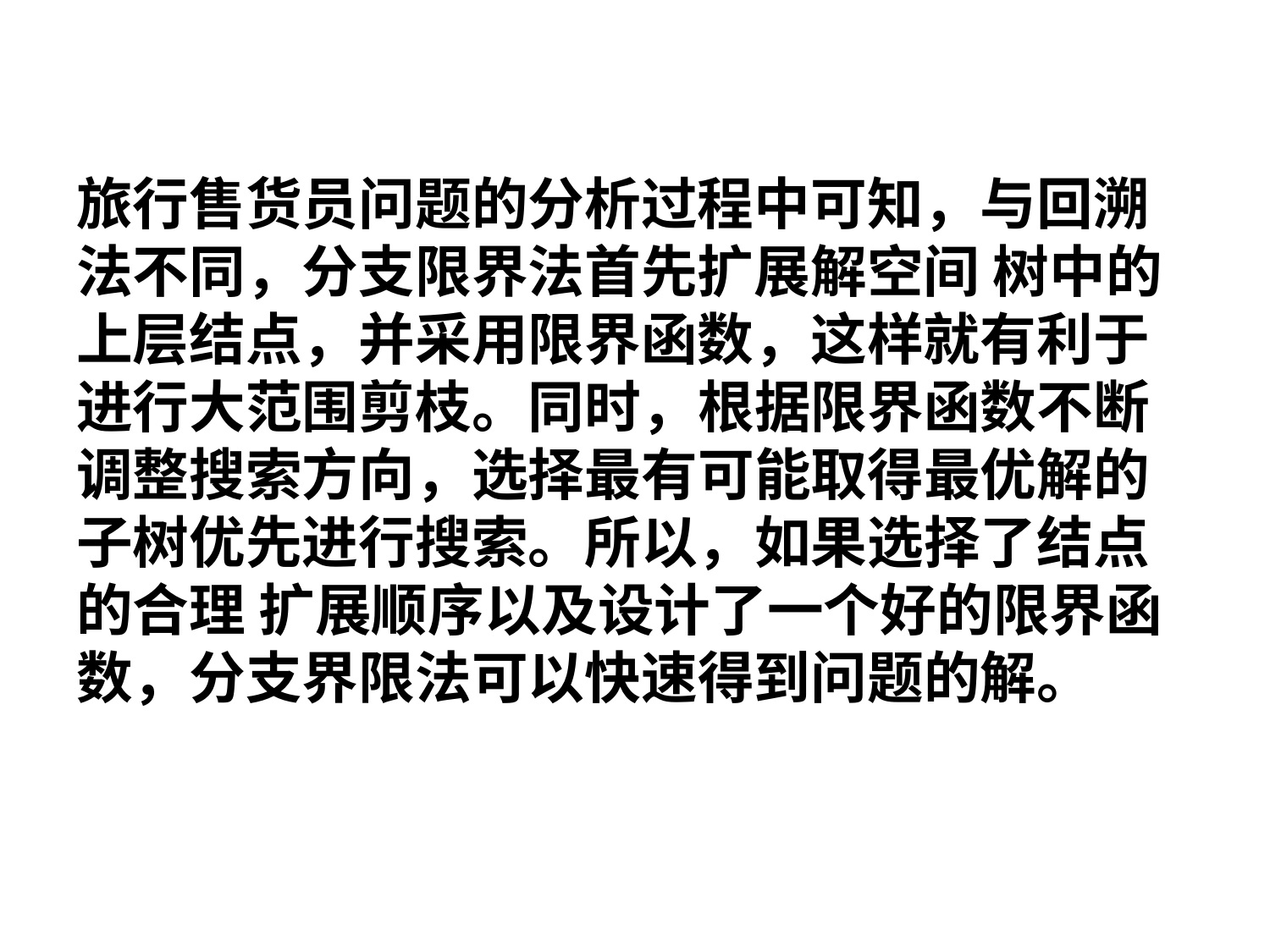

旅行售货员问题的分析过程中可知，与回溯法不同，分支限界法首先扩展解空间 树中的上层结点，并采用限界函数，这样就有利于进行大范围剪枝。同时，根据限界函数不断 调整搜索方向，选择最有可能取得最优解的子树优先进行搜索。所以，如果选择了结点的合理 扩展顺序以及设计了一个好的限界函数，分支界限法可以快速得到问题的解。